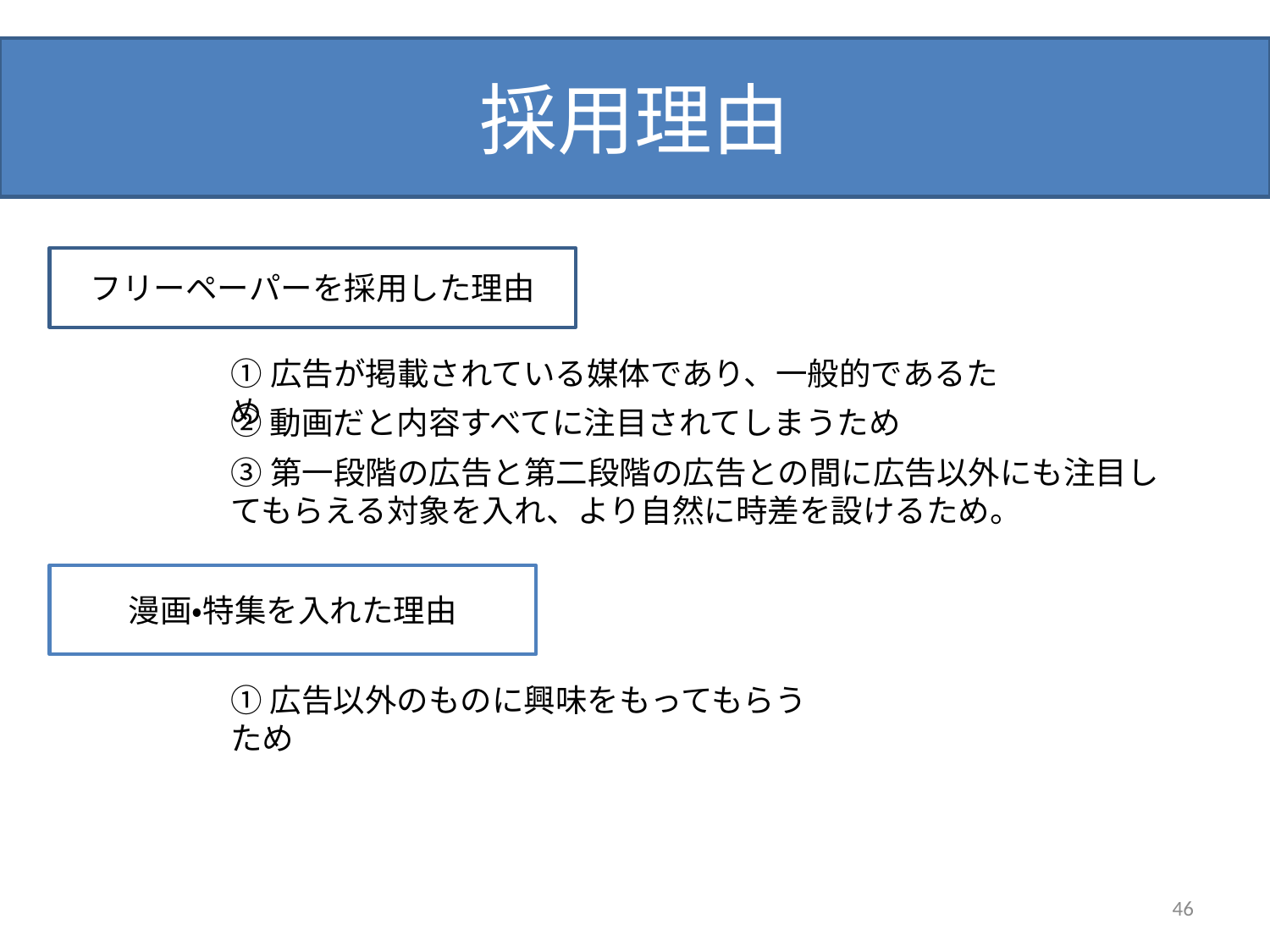

# 採用理由
フリーペーパーを採用した理由
①広告が掲載されている媒体であり、一般的であるため
②動画だと内容すべてに注目されてしまうため
③第一段階の広告と第二段階の広告との間に広告以外にも注目してもらえる対象を入れ、より自然に時差を設けるため。
漫画・特集を入れた理由
①広告以外のものに興味をもってもらうため
46